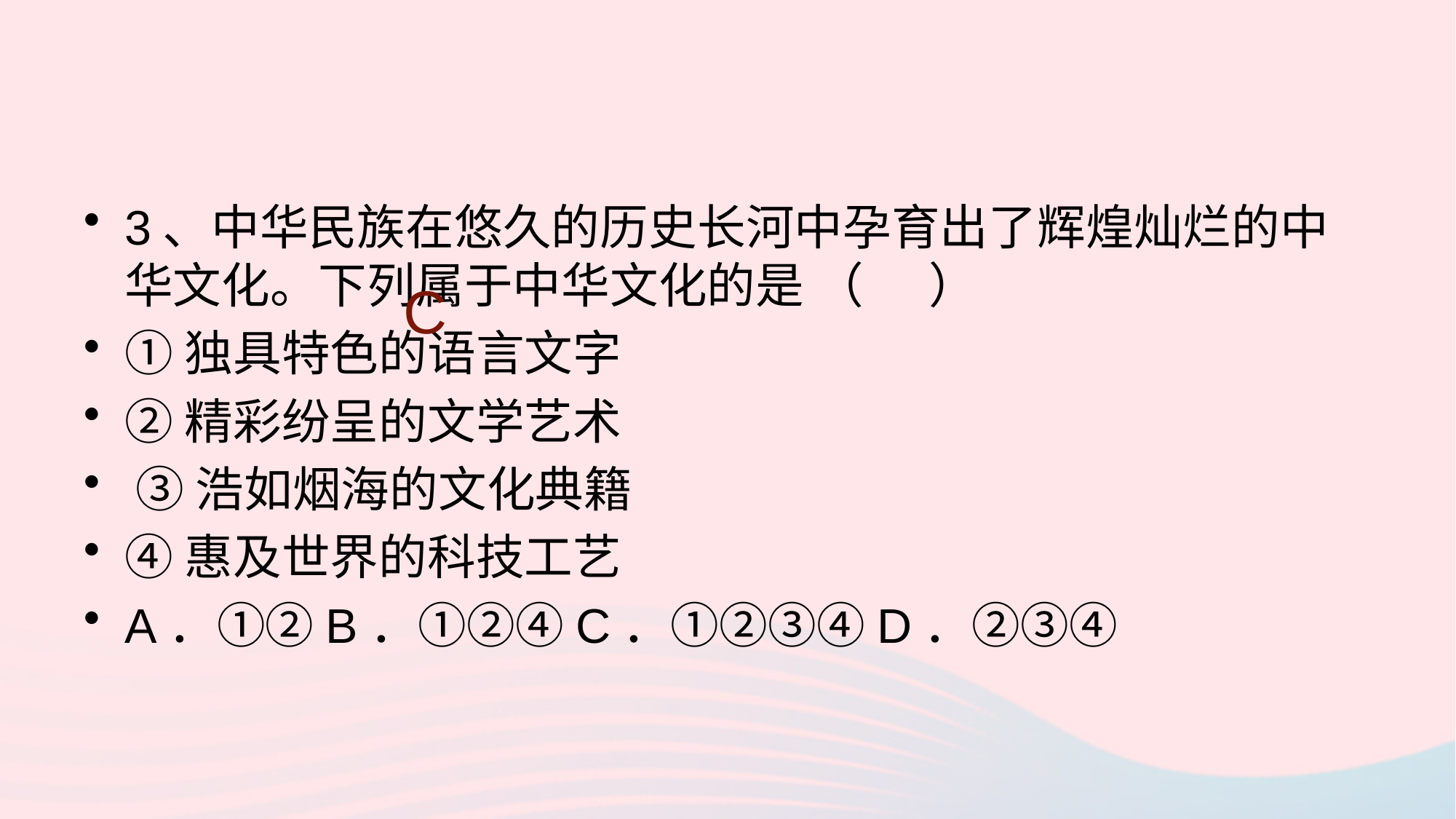

3、中华民族在悠久的历史长河中孕育出了辉煌灿烂的中华文化。下列属于中华文化的是 （      ）
①独具特色的语言文字
②精彩纷呈的文学艺术
 ③浩如烟海的文化典籍
④惠及世界的科技工艺
A．①②B．①②④C．①②③④D．②③④
C